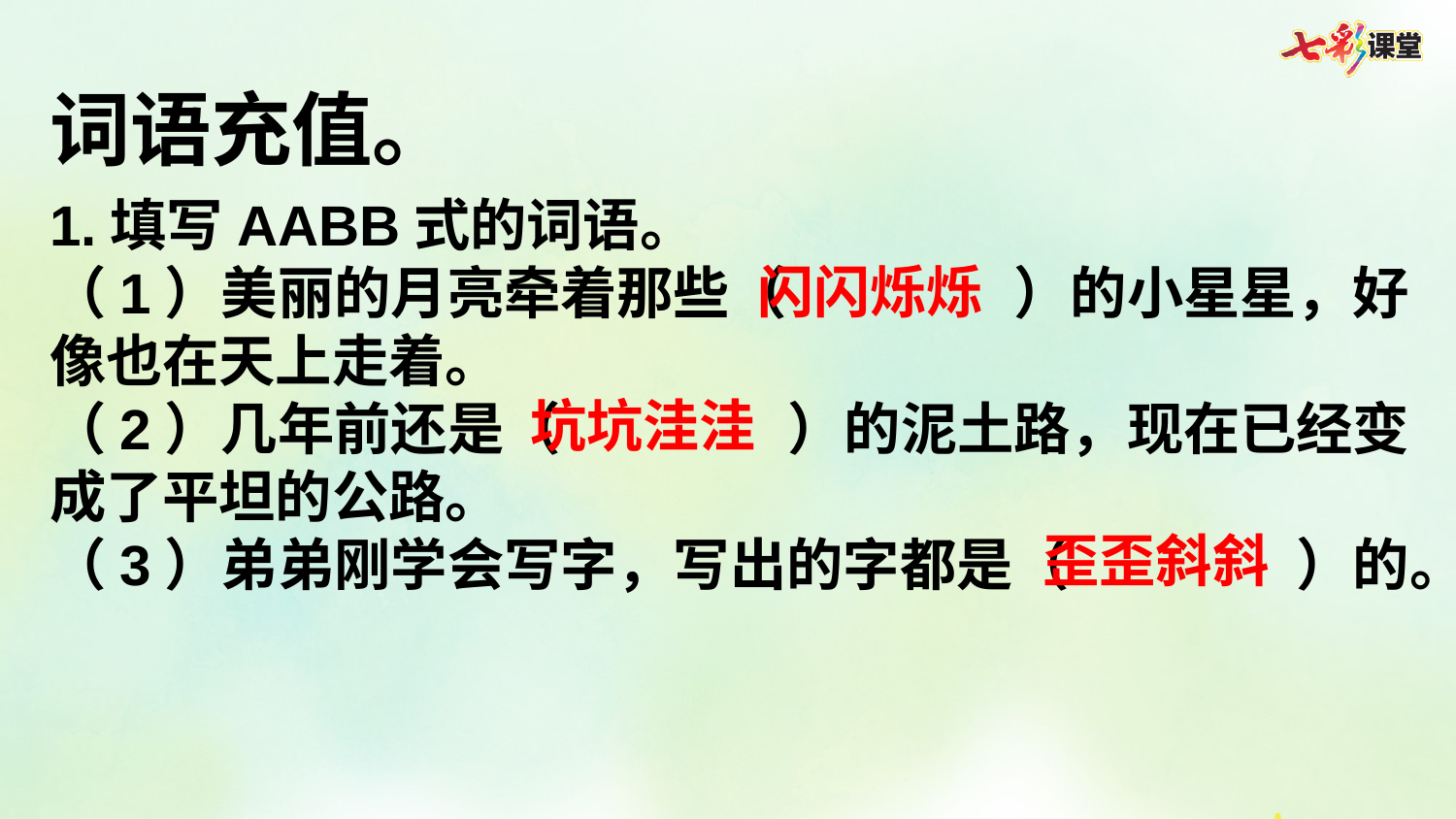

词语充值。
1.填写AABB式的词语。
（1）美丽的月亮牵着那些（        ）的小星星，好像也在天上走着。
（2）几年前还是（        ）的泥土路，现在已经变成了平坦的公路。
（3）弟弟刚学会写字，写出的字都是（        ）的。
闪闪烁烁
坑坑洼洼
歪歪斜斜